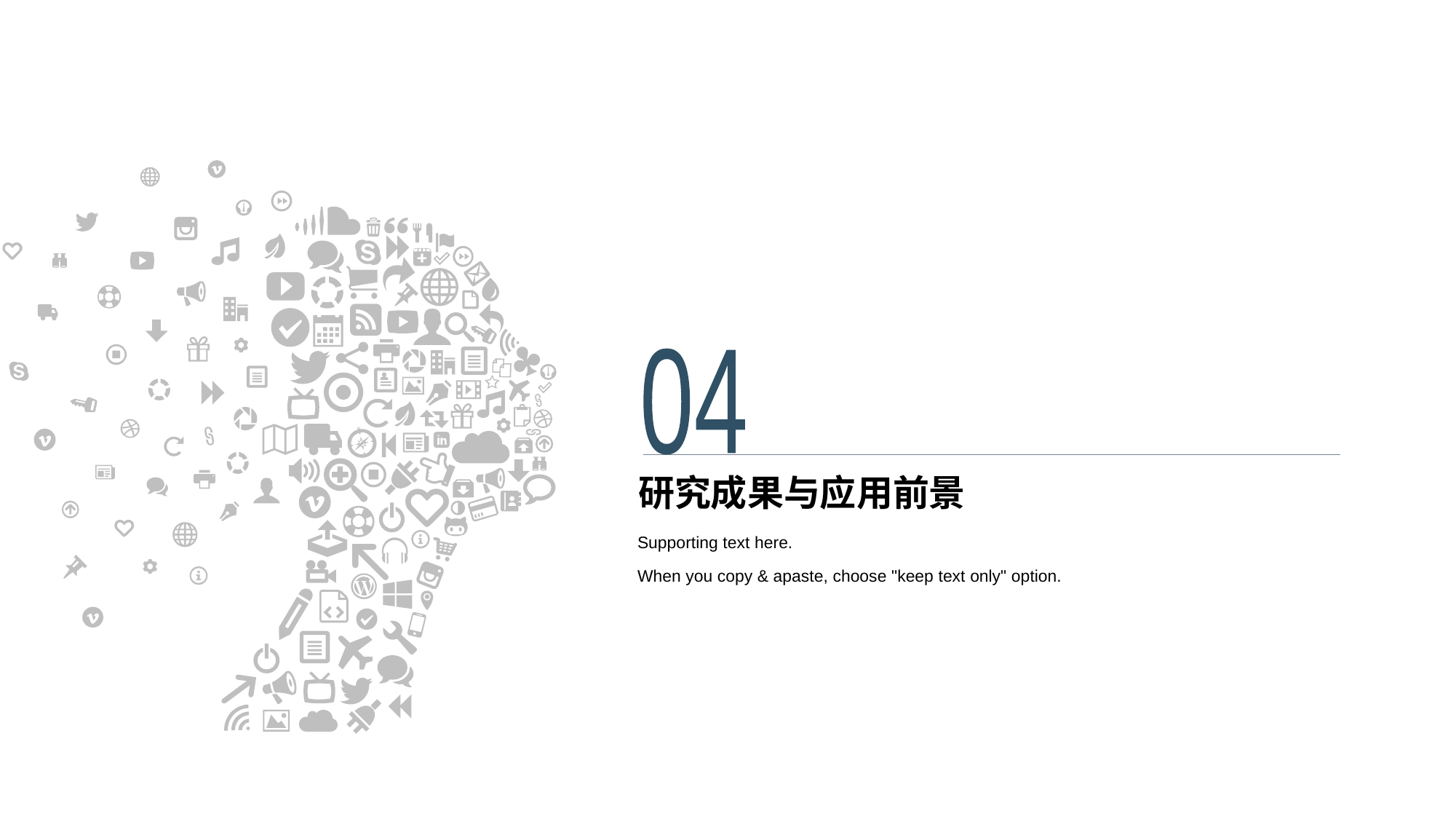

04
# 研究成果与应用前景
Supporting text here.
When you copy & apaste, choose "keep text only" option.